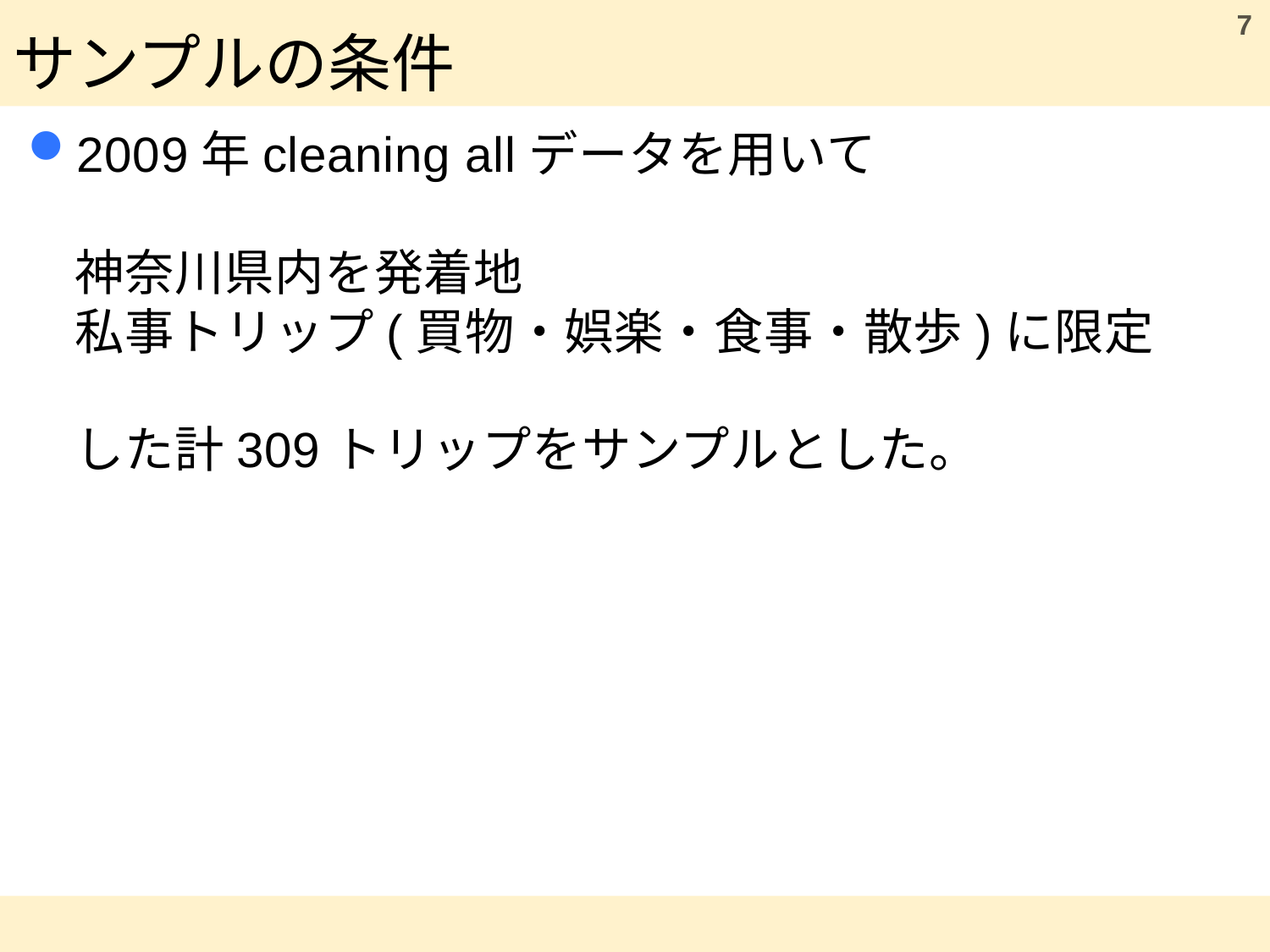

# サンプルの条件
7
2009年cleaning allデータを用いて
神奈川県内を発着地
私事トリップ(買物・娯楽・食事・散歩)に限定
した計309トリップをサンプルとした。